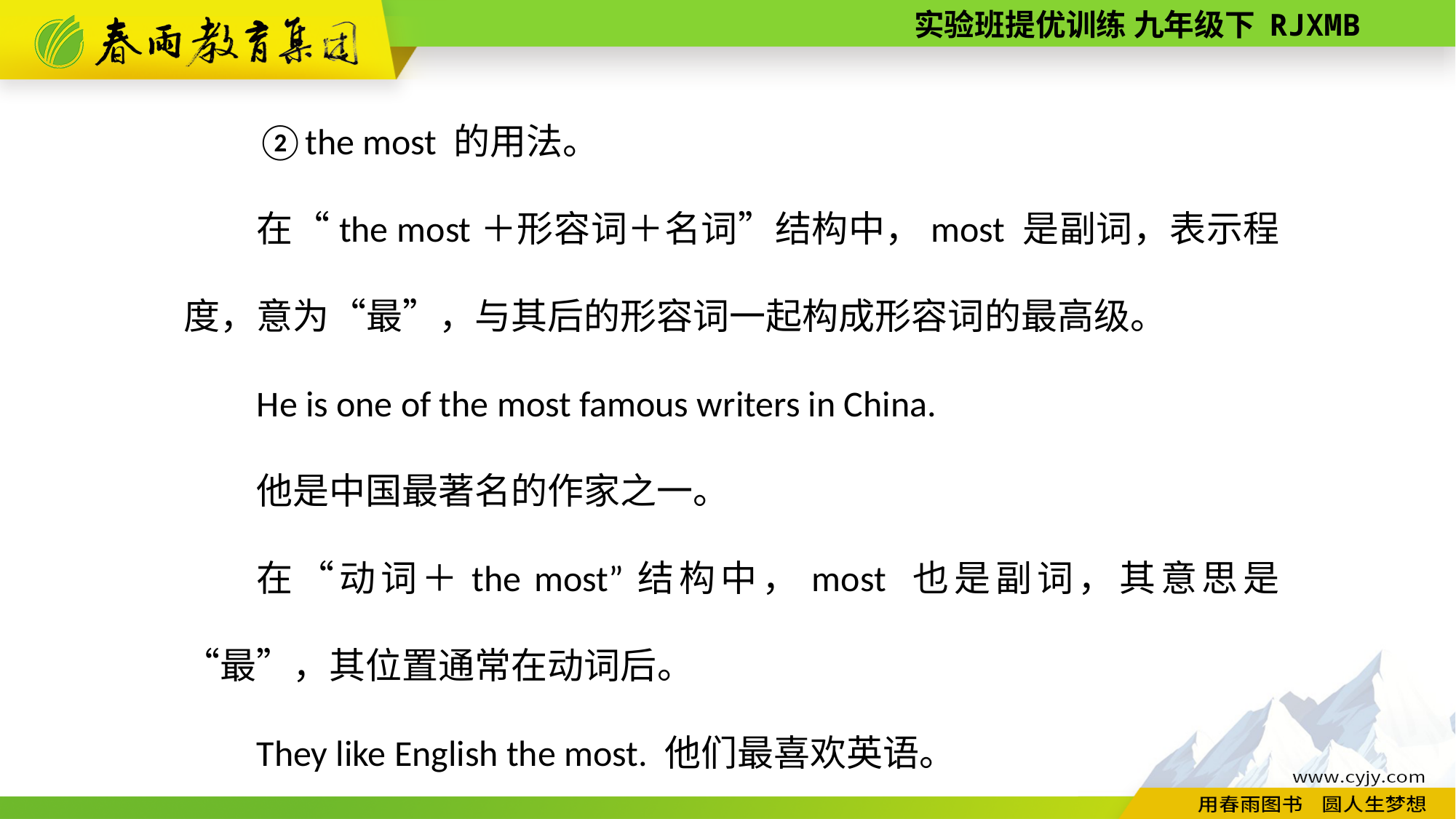

②the most 的用法。
在“the most＋形容词＋名词”结构中，most 是副词，表示程度，意为“最”，与其后的形容词一起构成形容词的最高级。
He is one of the most famous writers in China.
他是中国最著名的作家之一。
在“动词＋the most”结构中，most 也是副词，其意思是“最”，其位置通常在动词后。
They like English the most. 他们最喜欢英语。